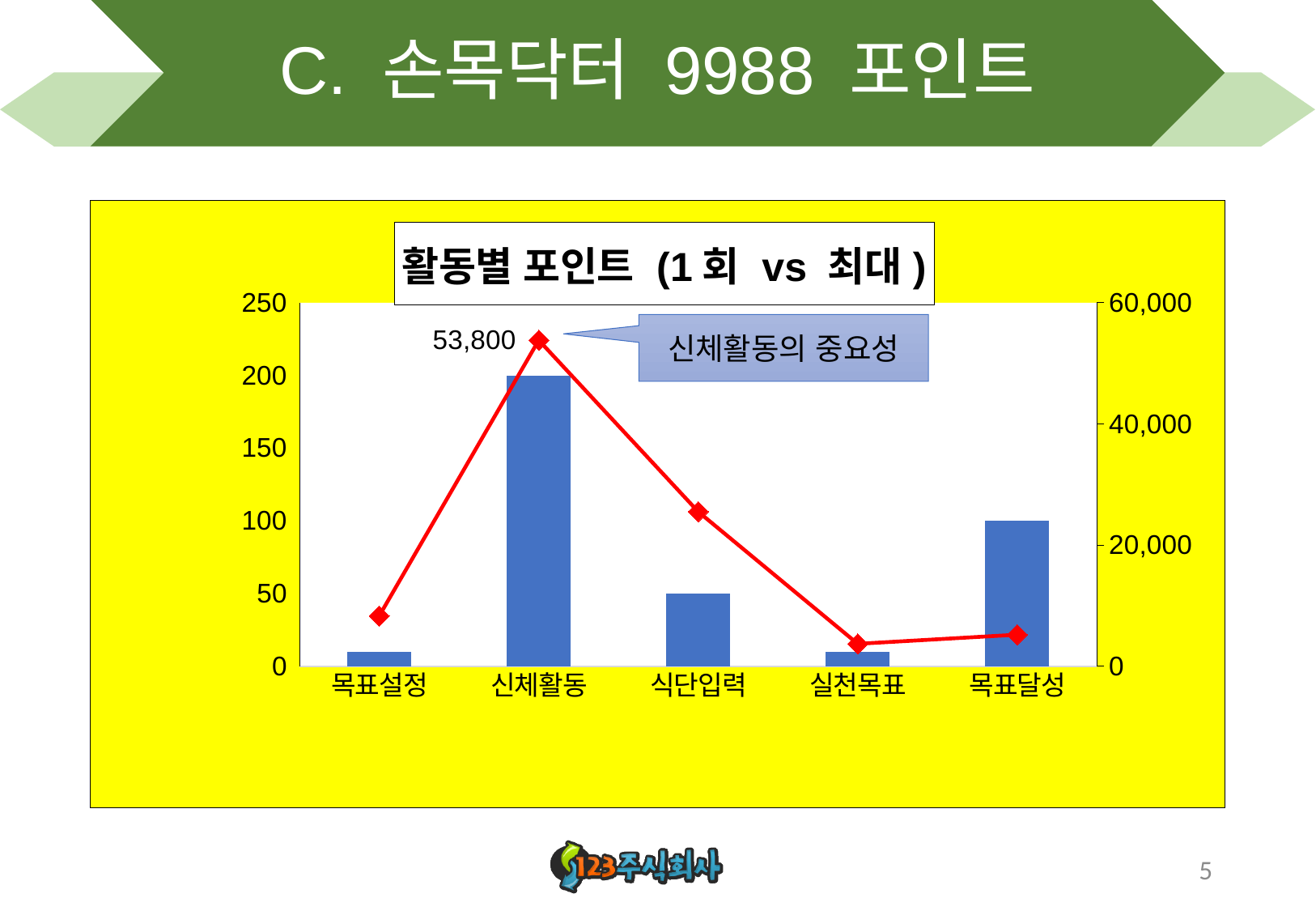

# C. 손목닥터 9988 포인트

### Chart: 활동별 포인트 (1회 vs 최대)

| Category | 1회포인트 | 최대포인트 |
|---|---|---|
| 목표설정 | 10.0 | 8300.0 |
| 신체활동 | 200.0 | 53800.0 |
| 식단입력 | 50.0 | 25500.0 |
| 실천목표 | 10.0 | 3700.0 |
| 목표달성 | 100.0 | 5200.0 |
신체활동의 중요성
5